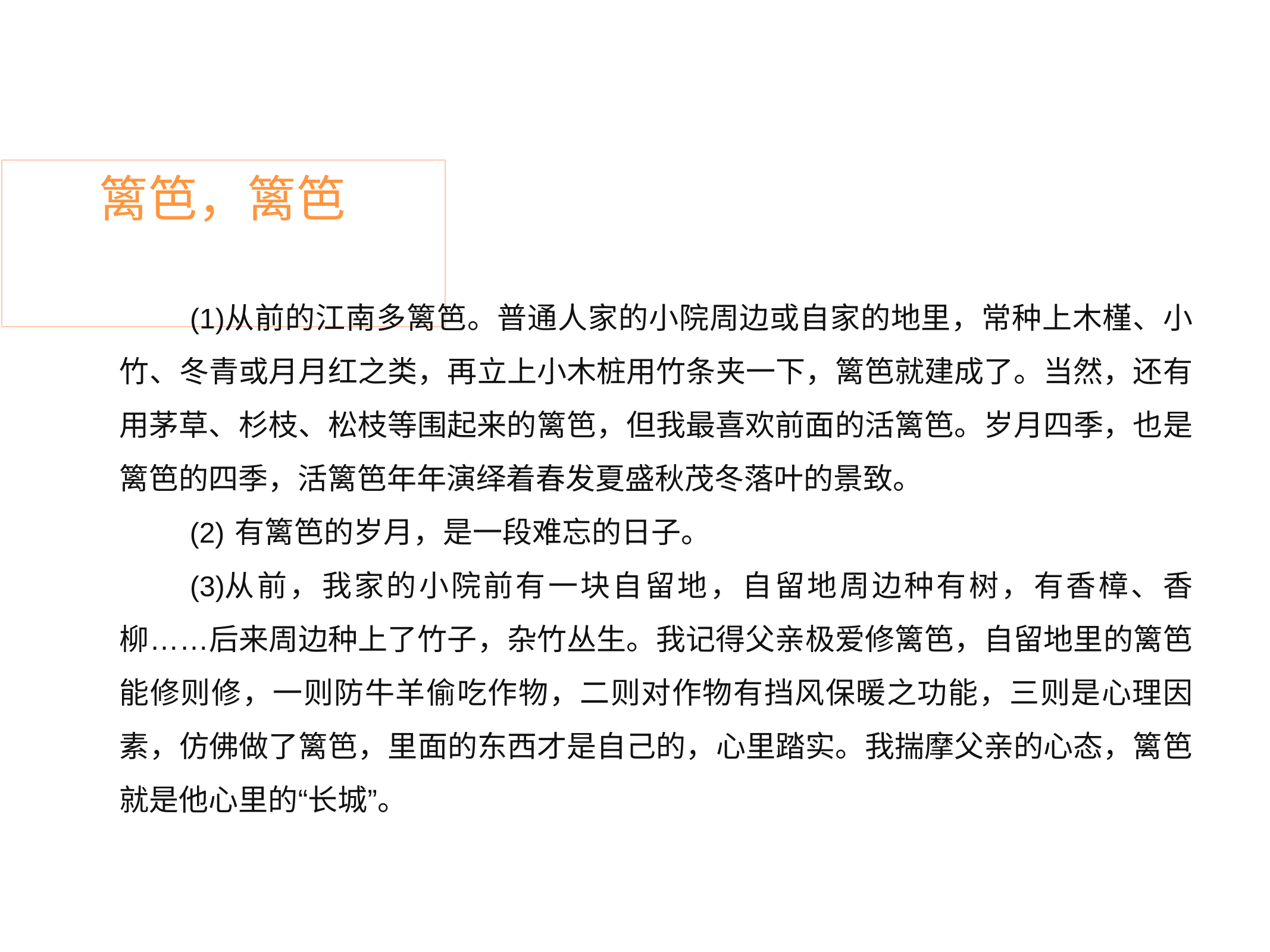

# 篱笆，篱笆
从前的江南多篱笆。普通人家的小院周边或自家的地里，常种上木槿、小 竹、冬青或月月红之类，再立上小木桩用竹条夹一下，篱笆就建成了。当然，还有 用茅草、杉枝、松枝等围起来的篱笆，但我最喜欢前面的活篱笆。岁月四季，也是 篱笆的四季，活篱笆年年演绎着春发夏盛秋茂冬落叶的景致。
有篱笆的岁月，是一段难忘的日子。
从前，我家的小院前有一块自留地，自留地周边种有树，有香樟、香 柳……后来周边种上了竹子，杂竹丛生。我记得父亲极爱修篱笆，自留地里的篱笆 能修则修，一则防牛羊偷吃作物，二则对作物有挡风保暖之功能，三则是心理因 素，仿佛做了篱笆，里面的东西才是自己的，心里踏实。我揣摩父亲的心态，篱笆 就是他心里的“长城”。